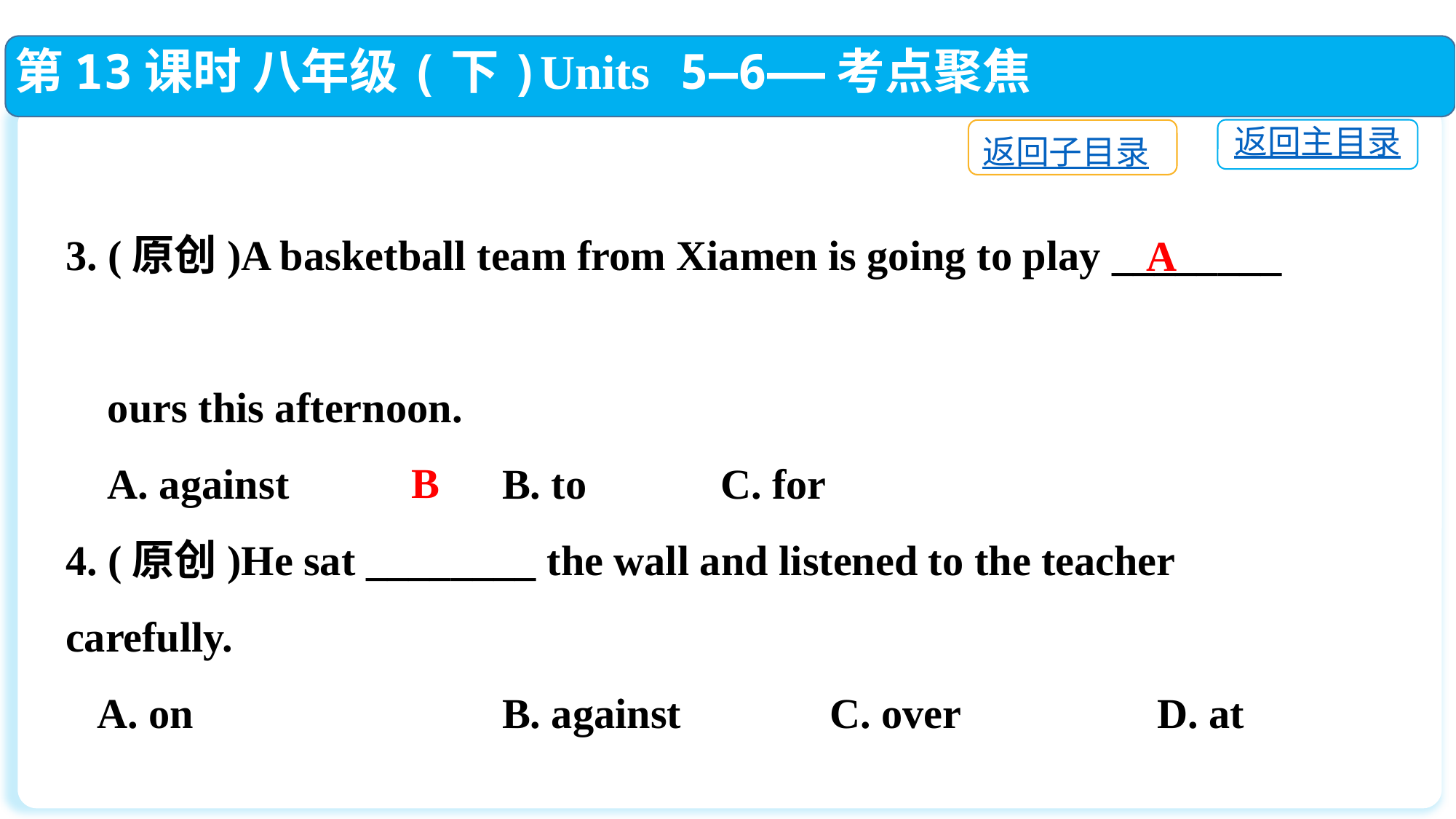

第13课时 八年级(下)Units 5—6——考点聚焦

返回主目录

返回子目录
3. (原创)A basketball team from Xiamen is going to play ________
    ours this afternoon.
    A. against		B. to		C. for
4. (原创)He sat ________ the wall and listened to the teacher carefully.
   A. on			B. against		C. over		D. at
A
B